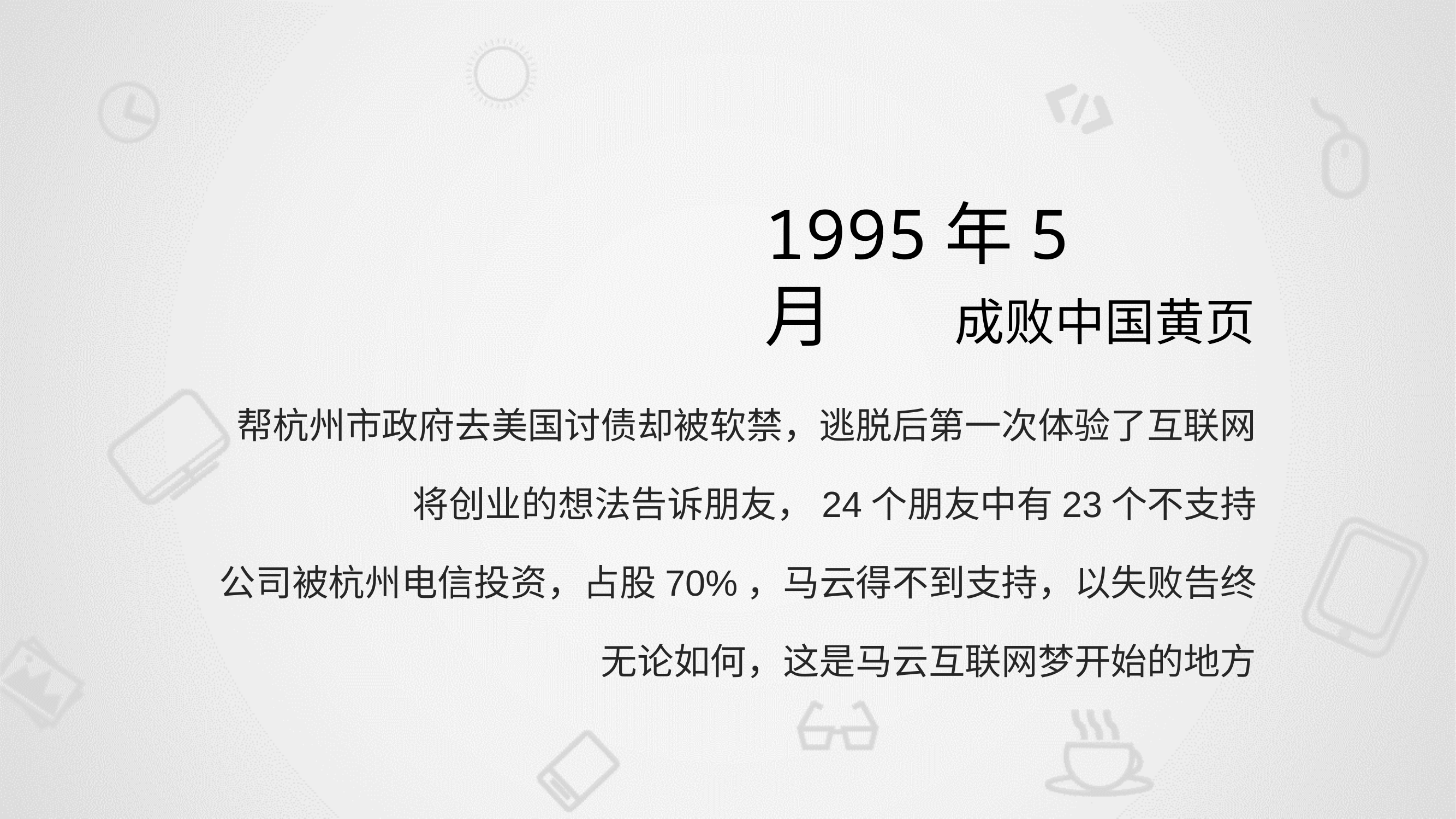

1995年5月
成败中国黄页
帮杭州市政府去美国讨债却被软禁，逃脱后第一次体验了互联网
将创业的想法告诉朋友，24个朋友中有23个不支持
公司被杭州电信投资，占股70%，马云得不到支持，以失败告终
无论如何，这是马云互联网梦开始的地方